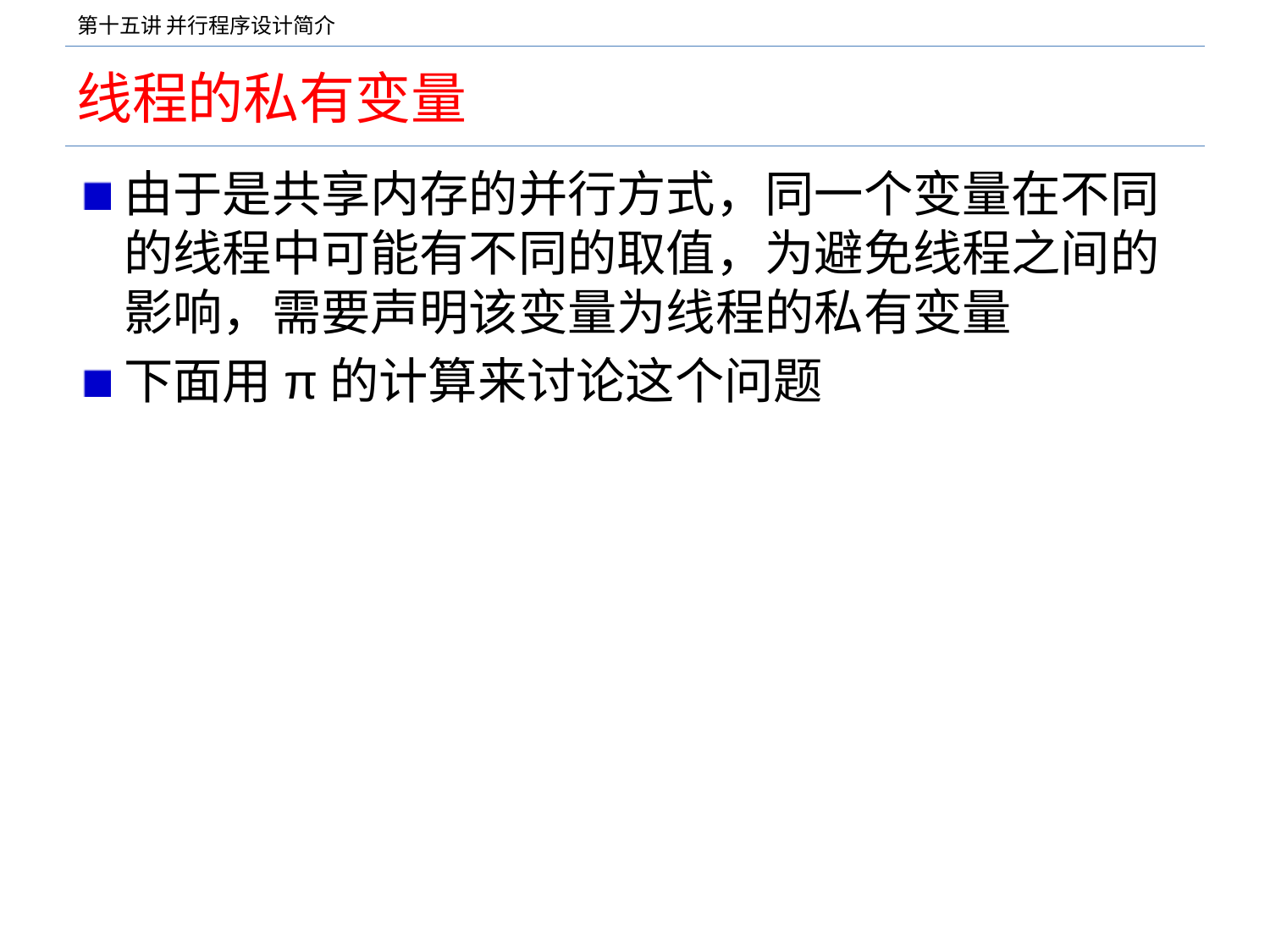

# 线程的私有变量
由于是共享内存的并行方式，同一个变量在不同的线程中可能有不同的取值，为避免线程之间的影响，需要声明该变量为线程的私有变量
下面用π的计算来讨论这个问题